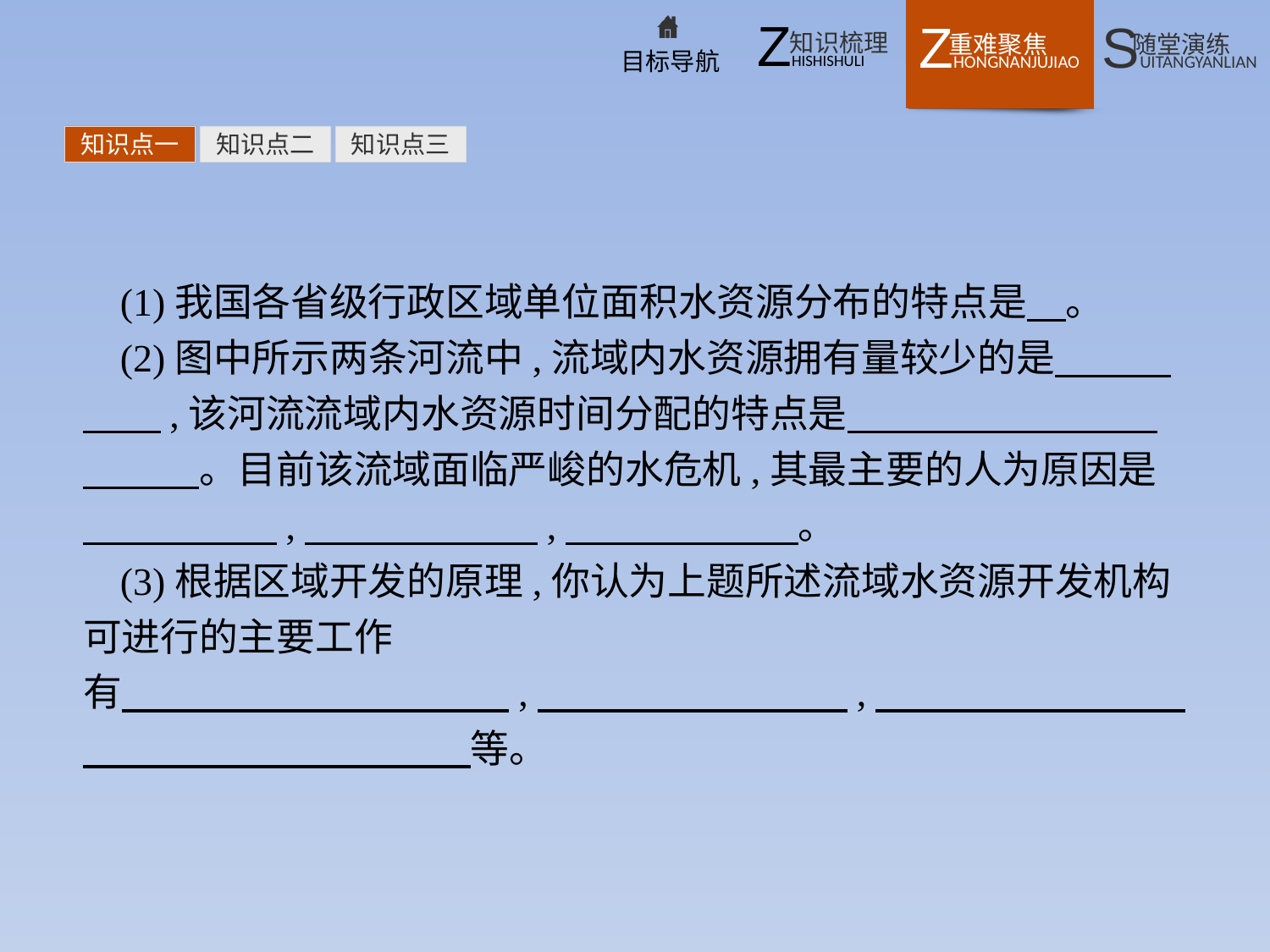

知识点一
知识点二
知识点三
(1)我国各省级行政区域单位面积水资源分布的特点是　。
(2)图中所示两条河流中,流域内水资源拥有量较少的是　　　　　,该河流流域内水资源时间分配的特点是　　　　　　　　　　　。目前该流域面临严峻的水危机,其最主要的人为原因是　　　　　,　　　　　　,　　　　　　。
(3)根据区域开发的原理,你认为上题所述流域水资源开发机构可进行的主要工作有　　　　　　　　　　,　　　　　　　　,　　　　　　　　　　　　　　　　　　等。